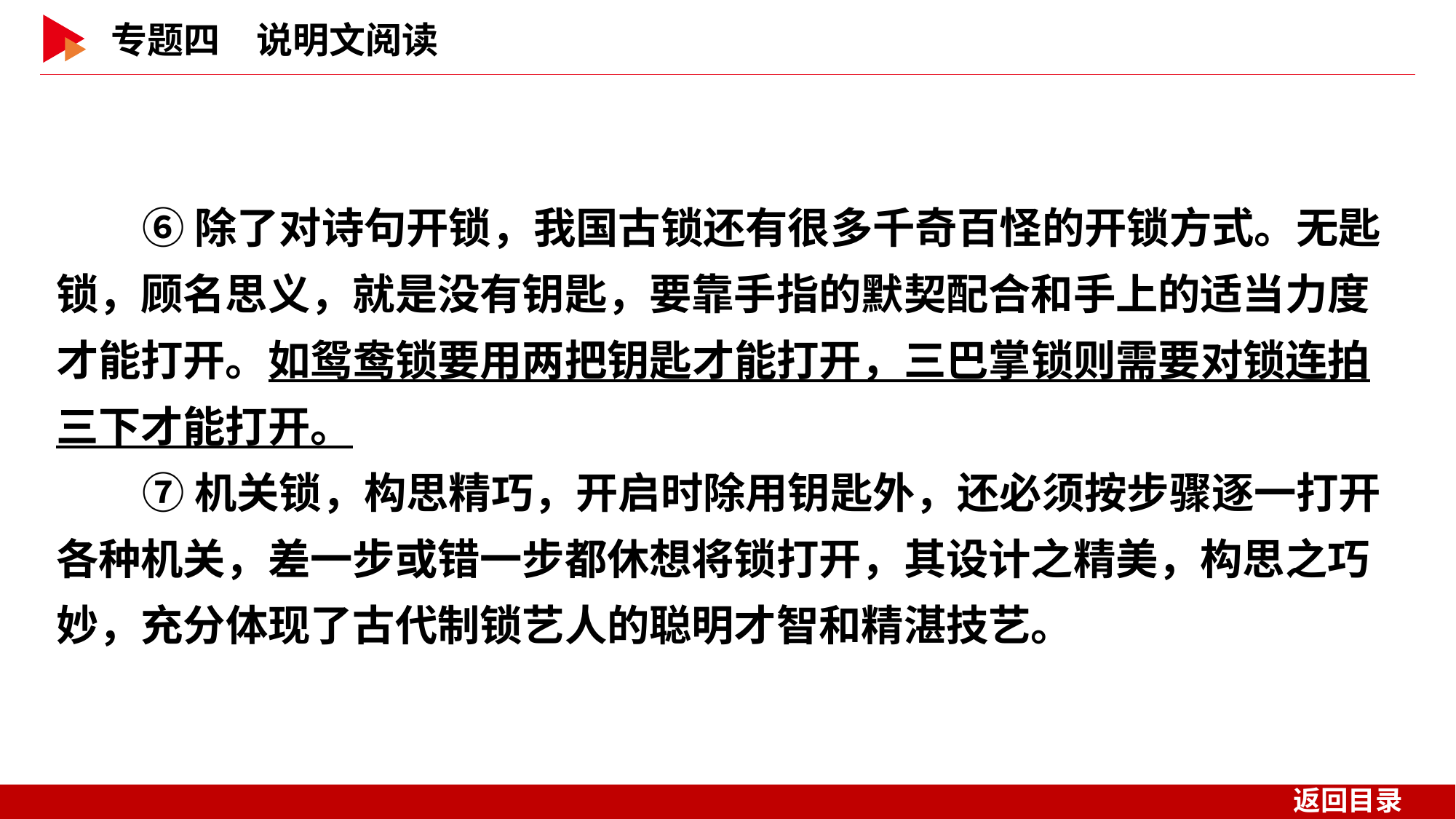

⑥除了对诗句开锁，我国古锁还有很多千奇百怪的开锁方式。无匙锁，顾名思义，就是没有钥匙，要靠手指的默契配合和手上的适当力度才能打开。如鸳鸯锁要用两把钥匙才能打开，三巴掌锁则需要对锁连拍三下才能打开。
⑦机关锁，构思精巧，开启时除用钥匙外，还必须按步骤逐一打开各种机关，差一步或错一步都休想将锁打开，其设计之精美，构思之巧妙，充分体现了古代制锁艺人的聪明才智和精湛技艺。